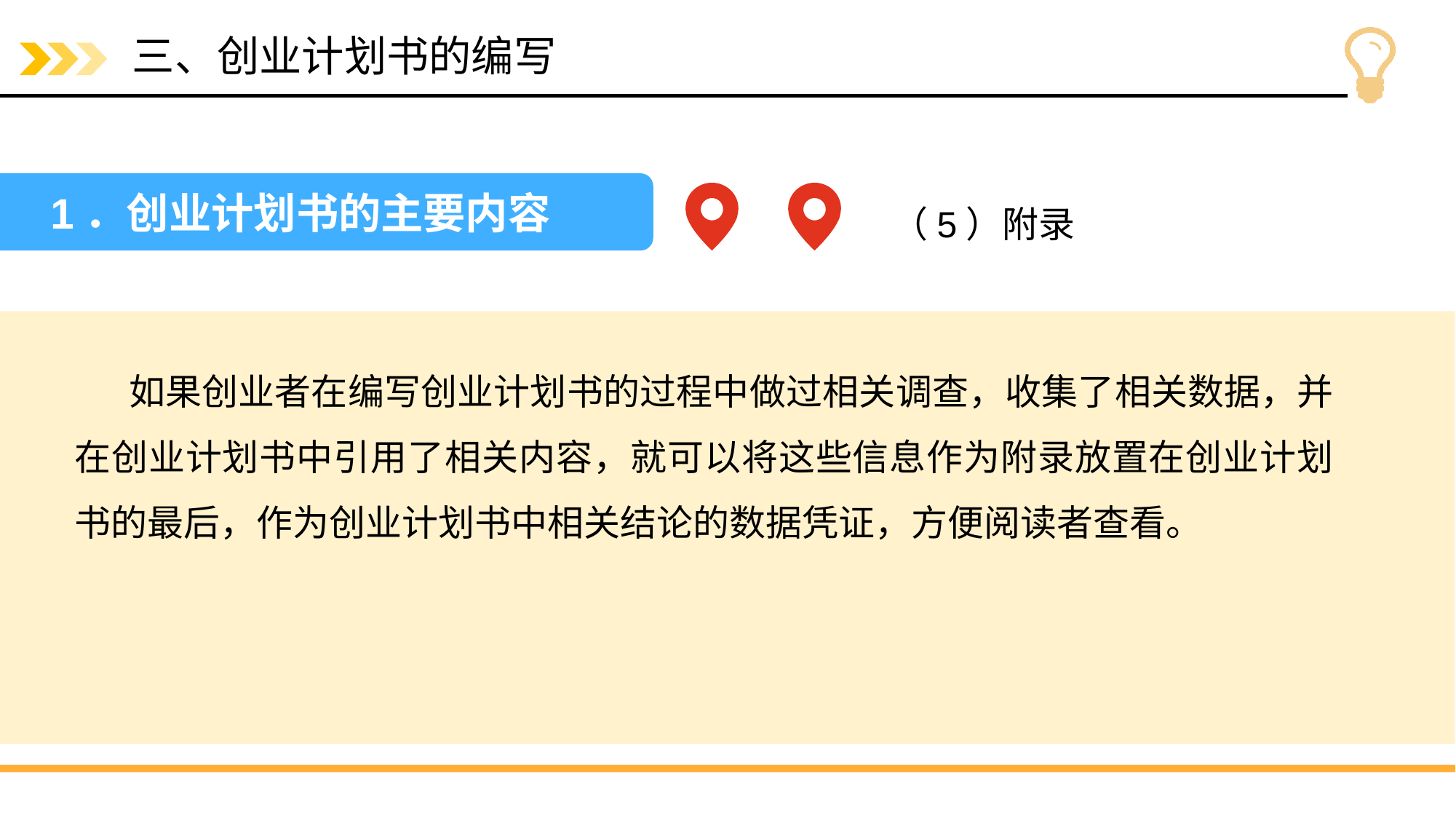

19
# 三、创业计划书的编写
1．创业计划书的主要内容
（5）附录

如果创业者在编写创业计划书的过程中做过相关调查，收集了相关数据，并在创业计划书中引用了相关内容，就可以将这些信息作为附录放置在创业计划书的最后，作为创业计划书中相关结论的数据凭证，方便阅读者查看。